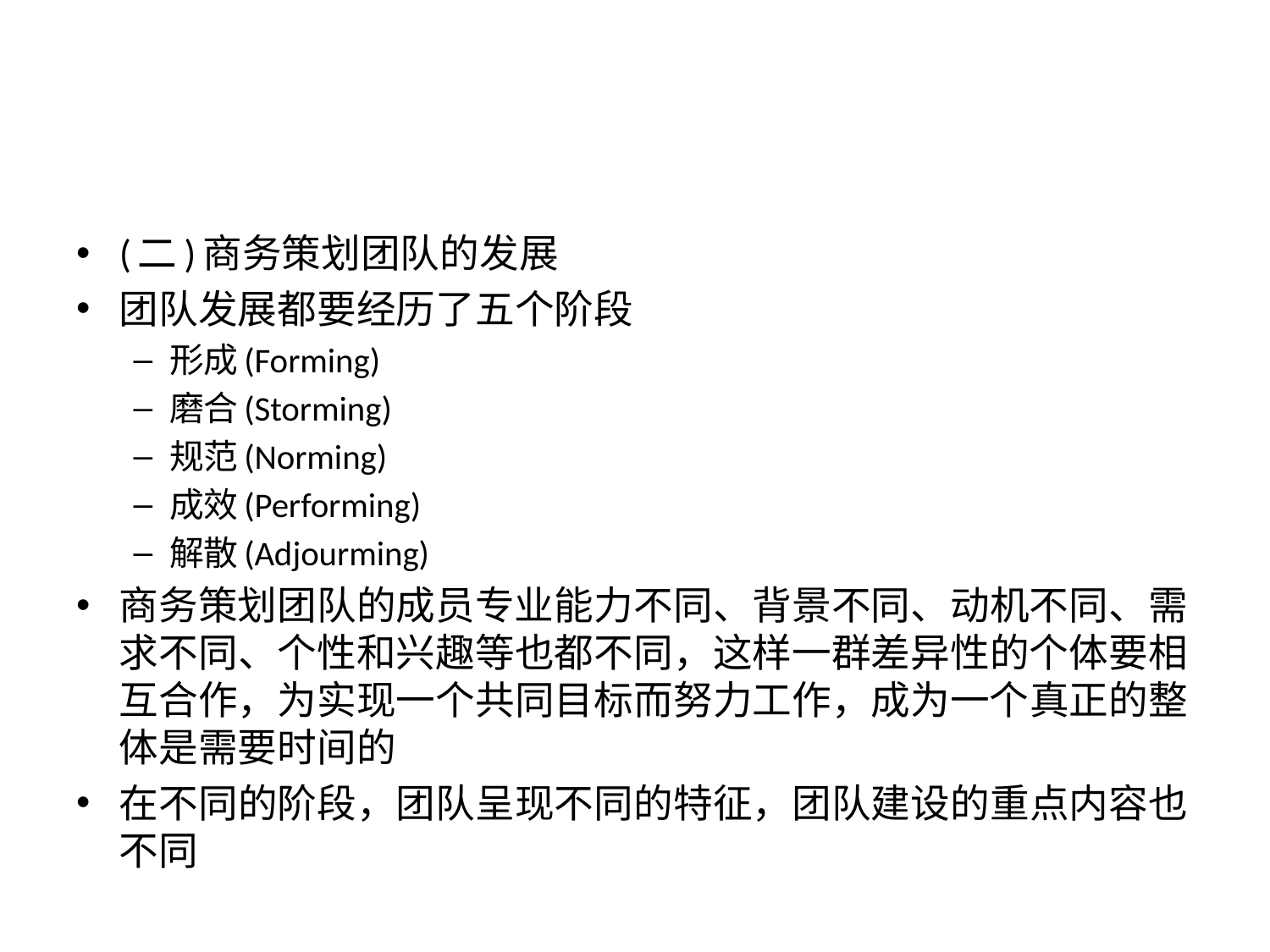

#
(二)商务策划团队的发展
团队发展都要经历了五个阶段
形成(Forming)
磨合(Storming)
规范(Norming)
成效(Performing)
解散(Adjourming)
商务策划团队的成员专业能力不同、背景不同、动机不同、需求不同、个性和兴趣等也都不同，这样一群差异性的个体要相互合作，为实现一个共同目标而努力工作，成为一个真正的整体是需要时间的
在不同的阶段，团队呈现不同的特征，团队建设的重点内容也不同